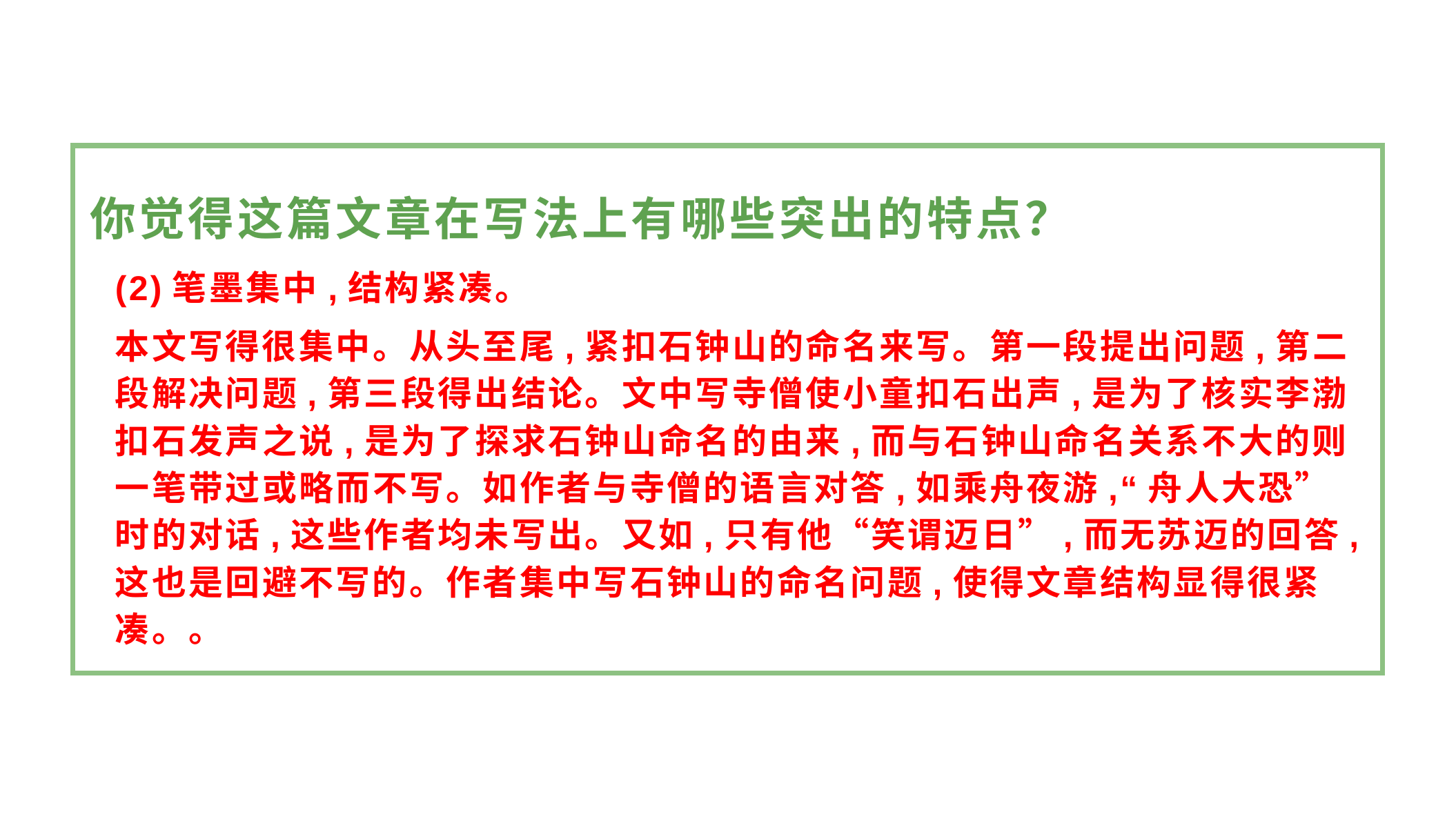

你觉得这篇文章在写法上有哪些突出的特点？
(2)笔墨集中,结构紧凑。
本文写得很集中。从头至尾,紧扣石钟山的命名来写。第一段提出问题,第二段解决问题,第三段得出结论。文中写寺僧使小童扣石出声,是为了核实李渤扣石发声之说,是为了探求石钟山命名的由来,而与石钟山命名关系不大的则一笔带过或略而不写。如作者与寺僧的语言对答,如乘舟夜游,“舟人大恐”时的对话,这些作者均未写出。又如,只有他“笑谓迈日”,而无苏迈的回答,这也是回避不写的。作者集中写石钟山的命名问题,使得文章结构显得很紧凑。。